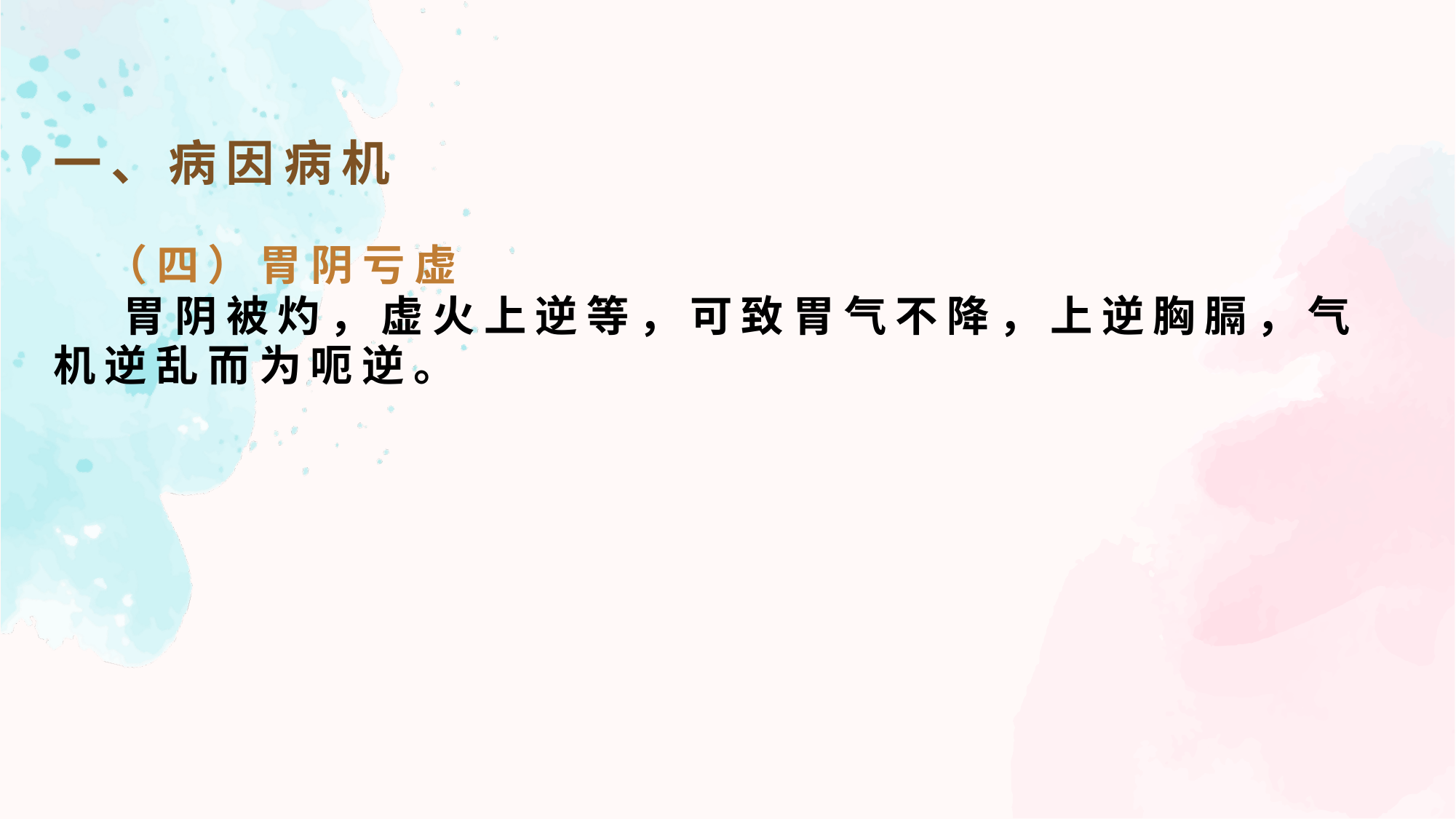

一、病因病机

  （四）胃阴亏虚
　 胃阴被灼，虚火上逆等，可致胃气不降，上逆胸膈，气机逆乱而为呃逆。